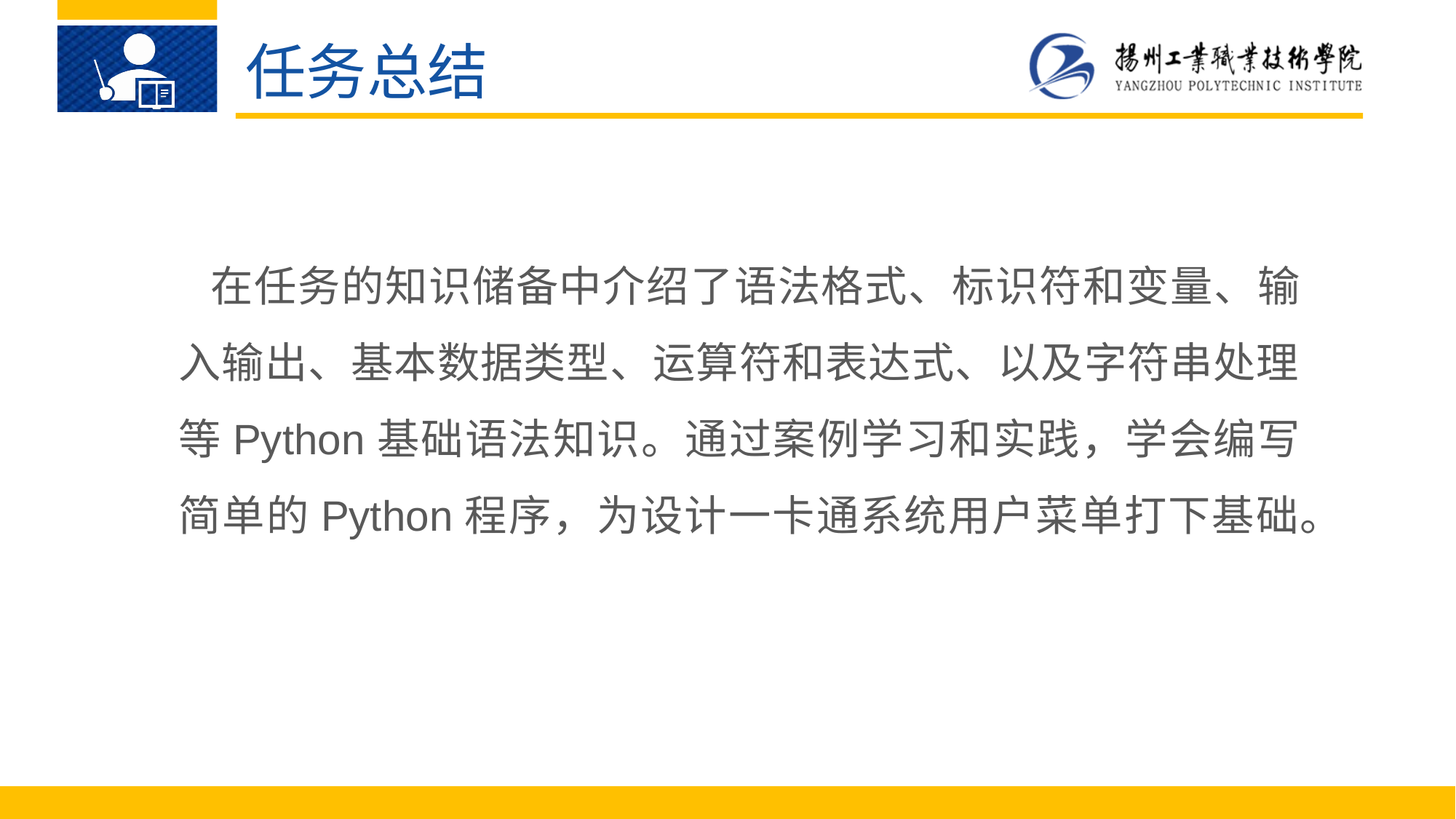

任务总结
在任务的知识储备中介绍了语法格式、标识符和变量、输入输出、基本数据类型、运算符和表达式、以及字符串处理等Python基础语法知识。通过案例学习和实践，学会编写简单的Python程序，为设计一卡通系统用户菜单打下基础。